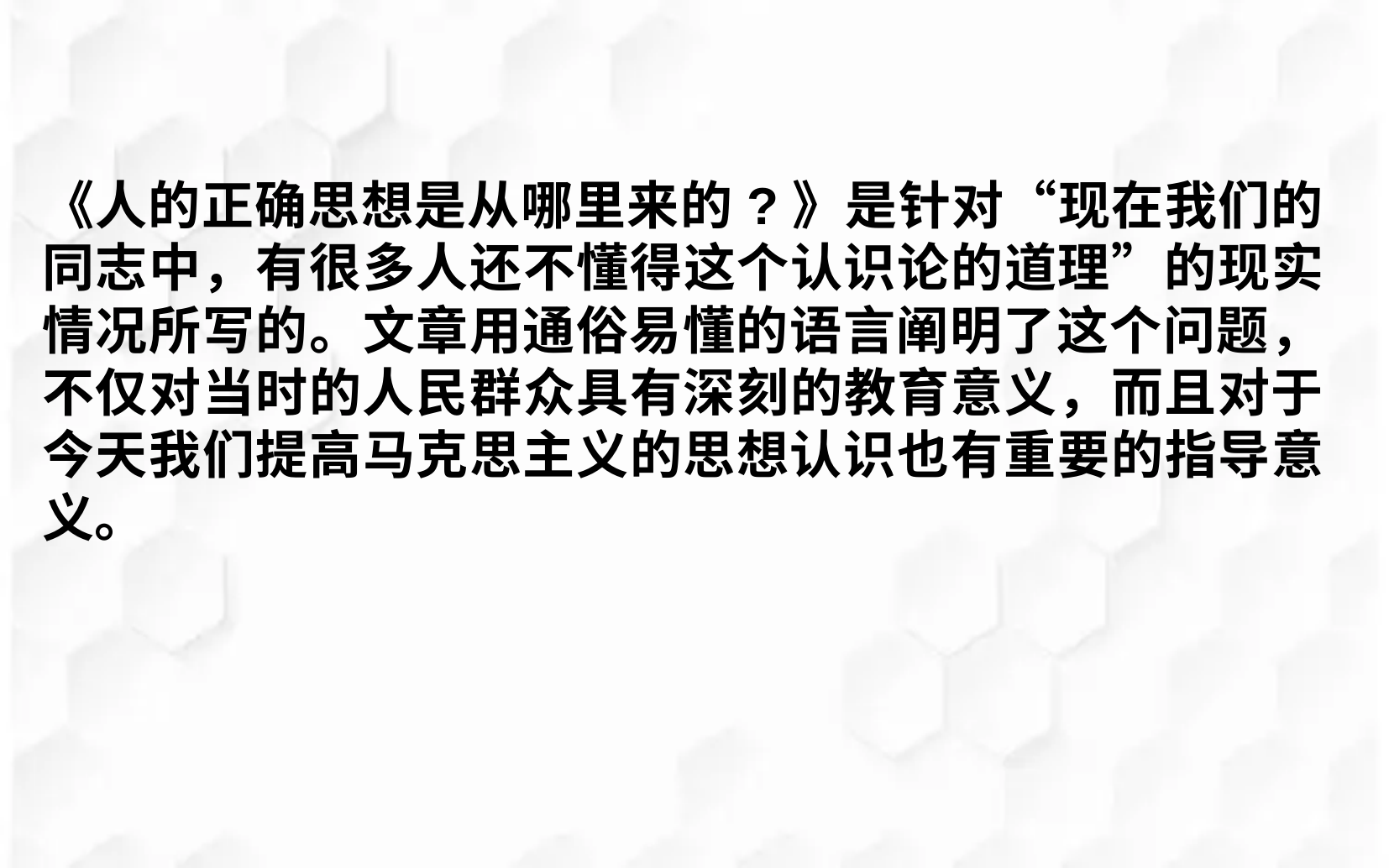

《人的正确思想是从哪里来的?》是针对“现在我们的同志中，有很多人还不懂得这个认识论的道理”的现实情况所写的。文章用通俗易懂的语言阐明了这个问题，不仅对当时的人民群众具有深刻的教育意义，而且对于今天我们提高马克思主义的思想认识也有重要的指导意义。